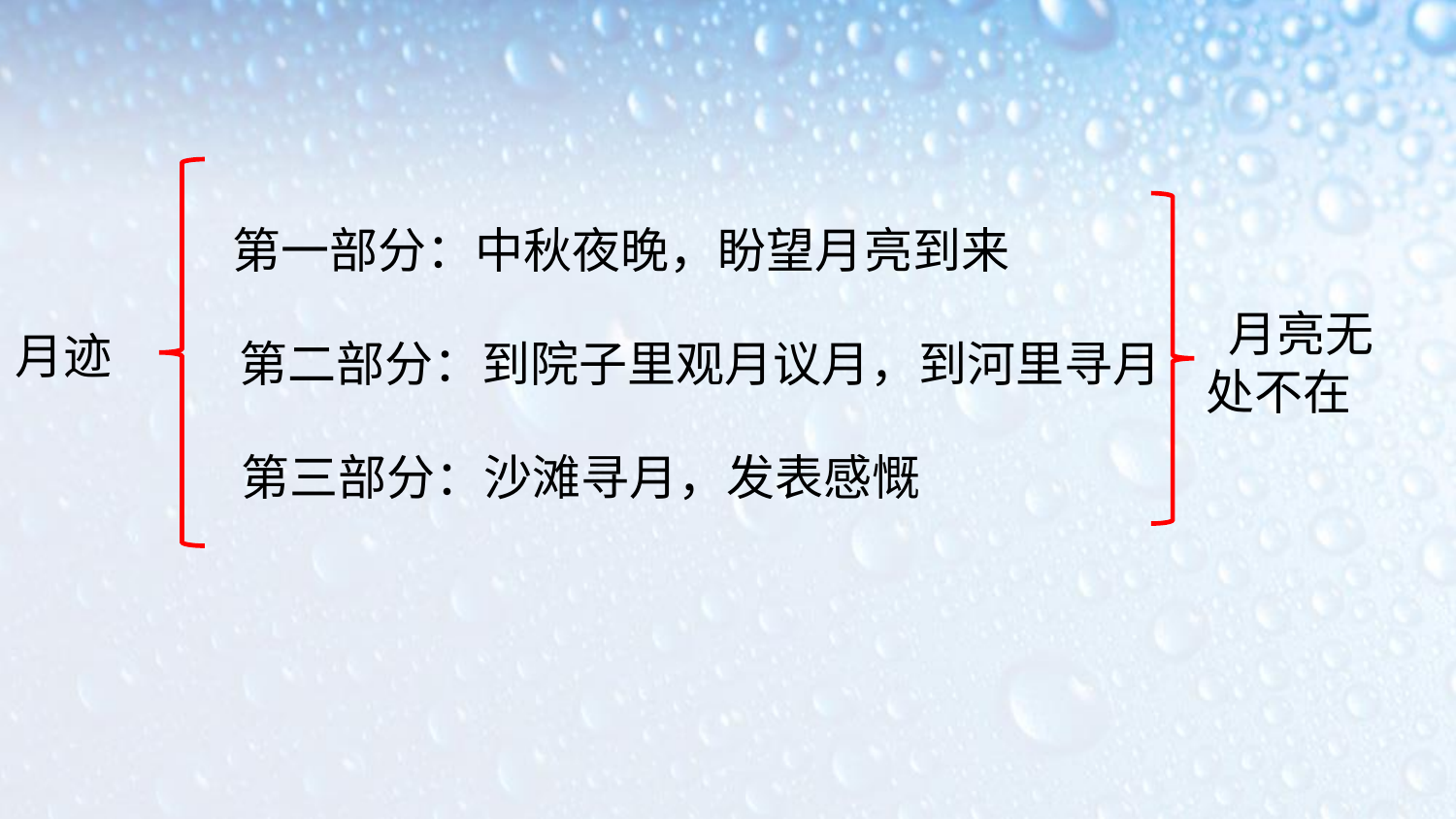

第一部分：中秋夜晚，盼望月亮到来
 月亮无
处不在
月迹
第二部分：到院子里观月议月，到河里寻月
第三部分：沙滩寻月，发表感慨